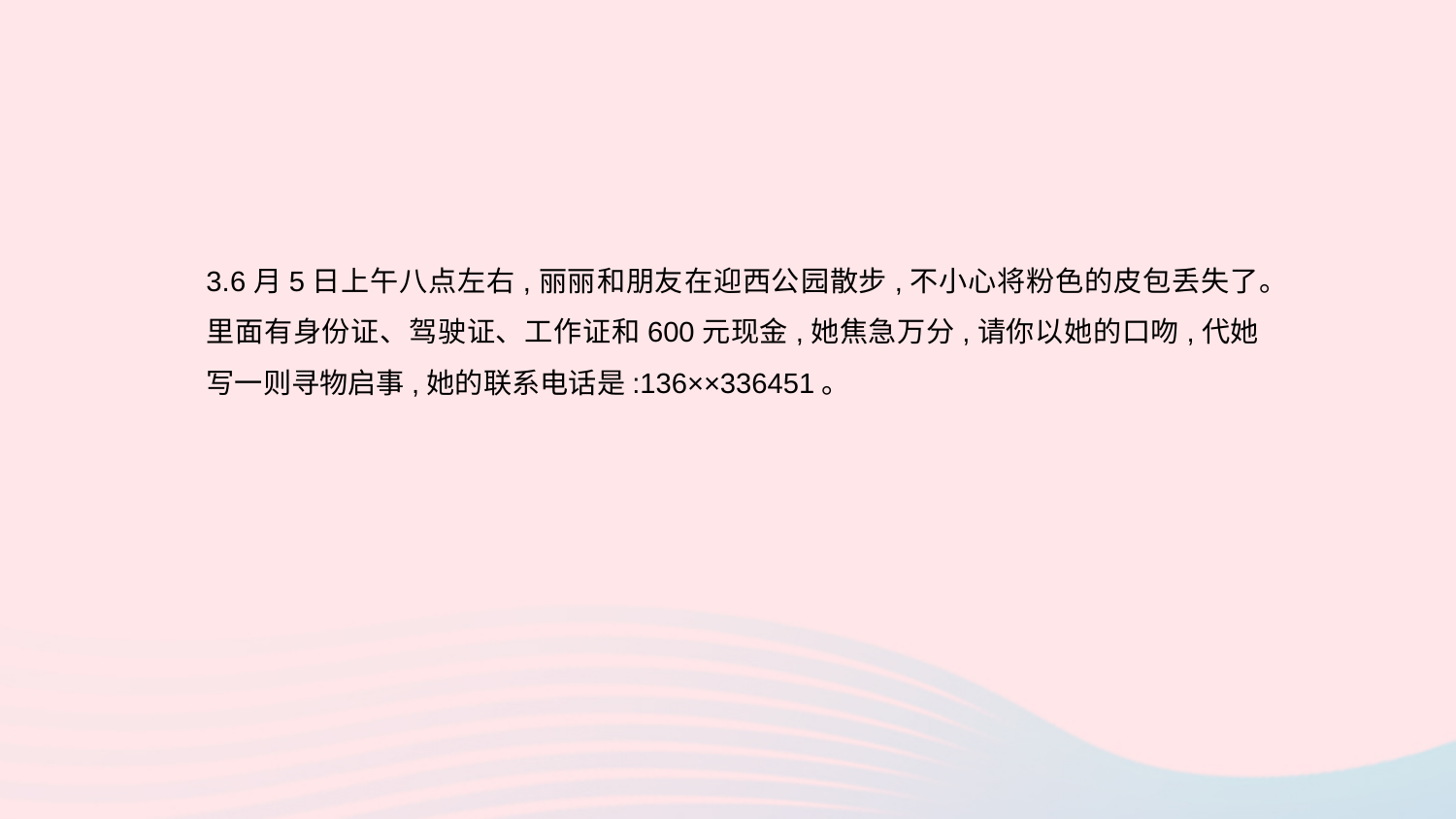

3.6月5日上午八点左右,丽丽和朋友在迎西公园散步,不小心将粉色的皮包丢失了。里面有身份证、驾驶证、工作证和600元现金,她焦急万分,请你以她的口吻,代她写一则寻物启事,她的联系电话是:136××336451。